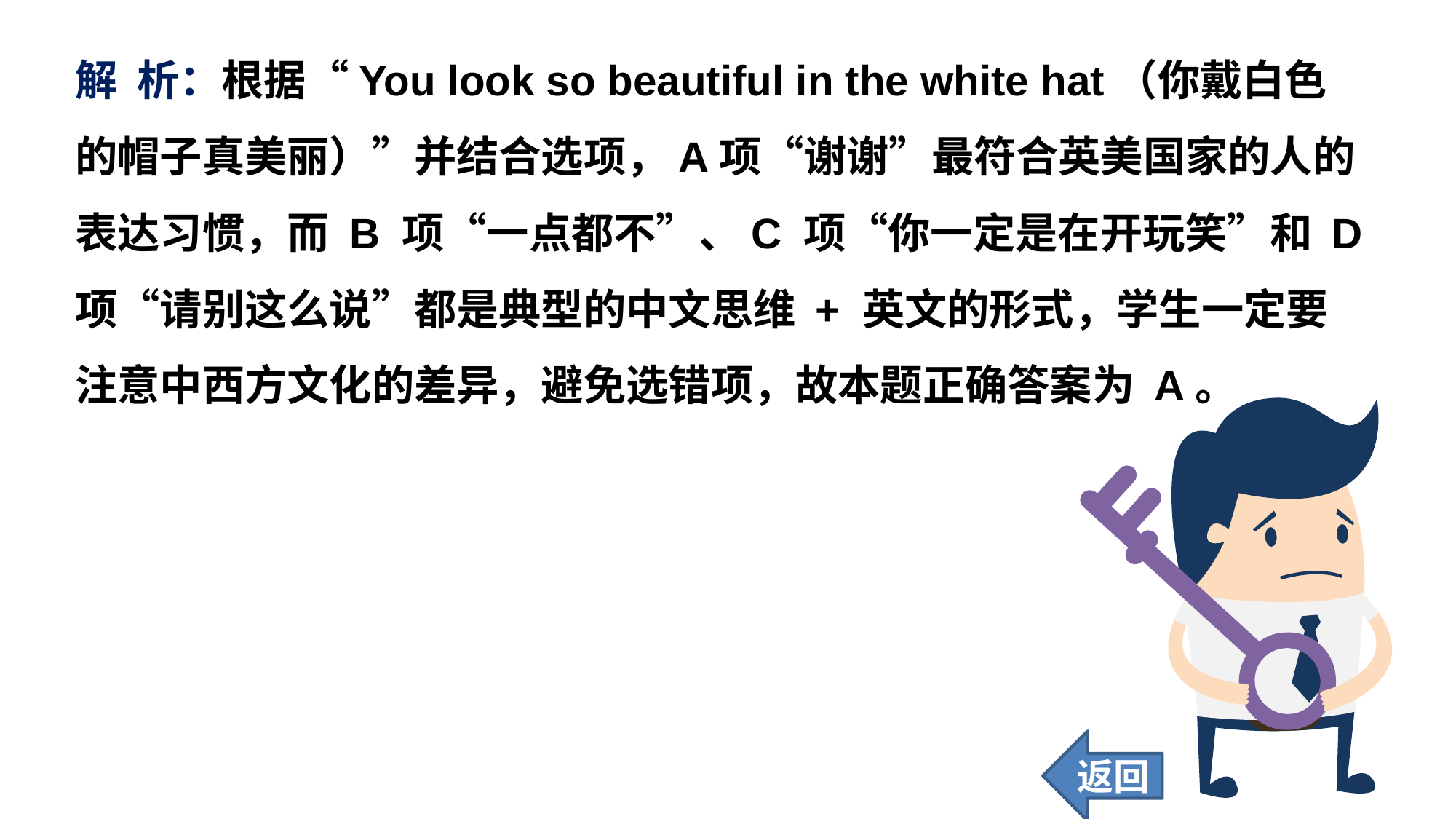

解  析：根据“You look so beautiful in the white hat（你戴白色的帽子真美丽）”并结合选项，A项“谢谢”最符合英美国家的人的表达习惯，而 B 项“一点都不”、C 项“你一定是在开玩笑”和 D 项“请别这么说”都是典型的中文思维 + 英文的形式，学生一定要注意中西方文化的差异，避免选错项，故本题正确答案为 A。

返回
56